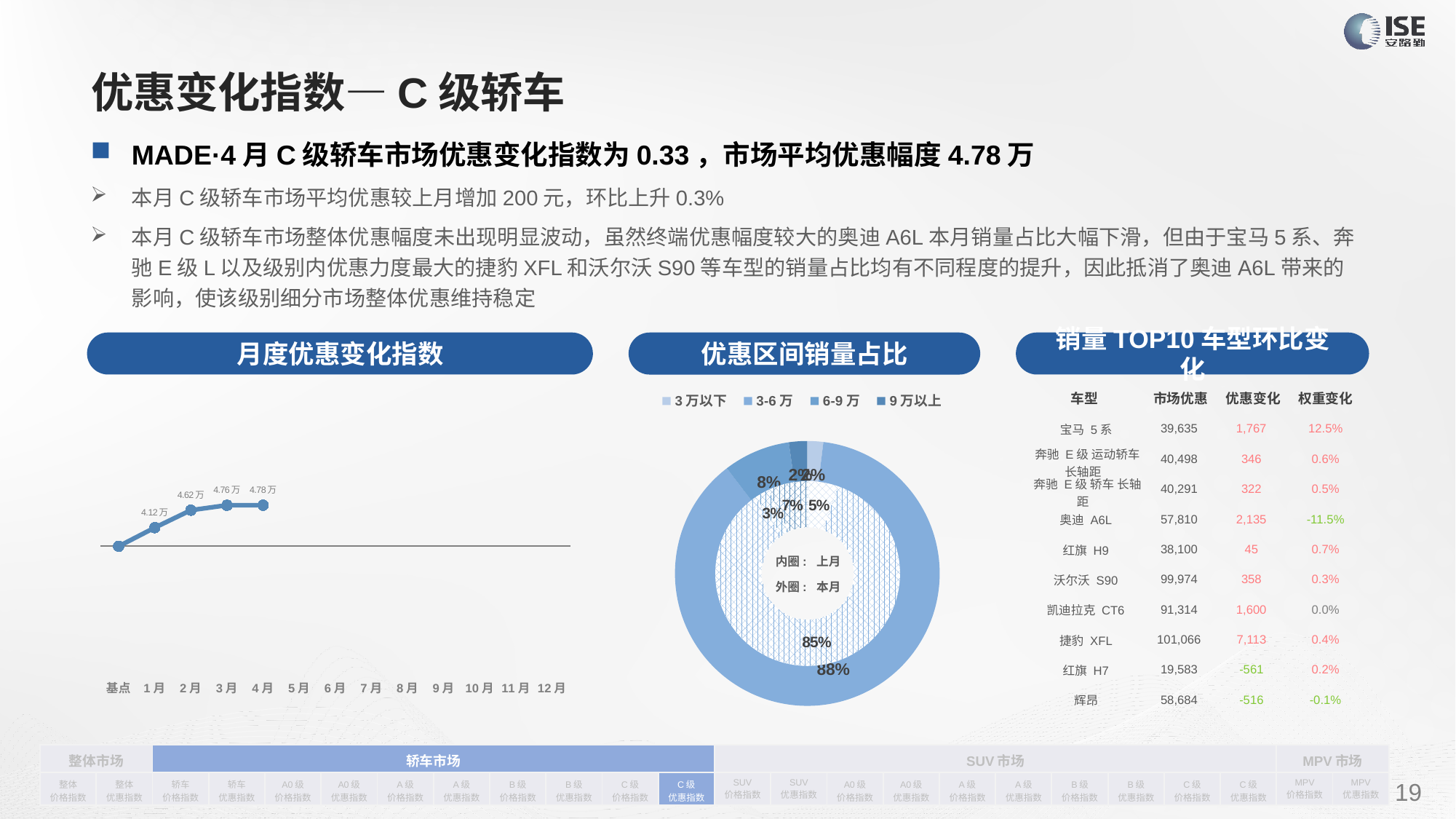

# 优惠变化指数—C级轿车
MADE·4月C级轿车市场优惠变化指数为0.33，市场平均优惠幅度4.78万
本月C级轿车市场平均优惠较上月增加200元，环比上升0.3%
本月C级轿车市场整体优惠幅度未出现明显波动，虽然终端优惠幅度较大的奥迪A6L本月销量占比大幅下滑，但由于宝马5系、奔驰E级L以及级别内优惠力度最大的捷豹XFL和沃尔沃S90等车型的销量占比均有不同程度的提升，因此抵消了奥迪A6L带来的影响，使该级别细分市场整体优惠维持稳定
月度优惠变化指数

销量TOP10车型环比变化

优惠区间销量占比

| 车型 | 市场优惠 | 优惠变化 | 权重变化 |
| --- | --- | --- | --- |
| 宝马 5系 | 39,635 | 1,767 | 12.5% |
| 奔驰 E级 运动轿车 长轴距 | 40,498 | 346 | 0.6% |
| 奔驰 E级 轿车 长轴距 | 40,291 | 322 | 0.5% |
| 奥迪 A6L | 57,810 | 2,135 | -11.5% |
| 红旗 H9 | 38,100 | 45 | 0.7% |
| 沃尔沃 S90 | 99,974 | 358 | 0.3% |
| 凯迪拉克 CT6 | 91,314 | 1,600 | 0.0% |
| 捷豹 XFL | 101,066 | 7,113 | 0.4% |
| 红旗 H7 | 19,583 | -561 | 0.2% |
| 辉昂 | 58,684 | -516 | -0.1% |

### Chart

| Category | 销量 |
|---|---|
| 3万以下 | 459.0 |
| 3-6万 | 20629.0 |
| 6-9万 | 1923.0 |
| 9万以上 | 527.0 |

### Chart

| Category | Y2022 |
|---|---|
| 基点 | 0.0 |
| 1月 | 0.15 |
| 2月 | 0.2900192899318257 |
| 3月 | 0.33 |
| 4月 | 0.33 |
| 5月 | None |
| 6月 | None |
| 7月 | None |
| 8月 | None |
| 9月 | None |
| 10月 | None |
| 11月 | None |
| 12月 | None |

### Chart

| Category | 销量 |
|---|---|
| 3万以下 | 2071.0 |
| 3-6万 | 32859.0 |
| 6-9万 | 1034.0 |
| 9万以上 | 2682.0 |
内圈:  上月
外圈:  本月
| 整体市场 |  | 轿车市场 |  |  |  |  |  |  |  |  |  | SUV市场 |  |  |  |  |  |  |  |  |  | MPV市场 |  |
| --- | --- | --- | --- | --- | --- | --- | --- | --- | --- | --- | --- | --- | --- | --- | --- | --- | --- | --- | --- | --- | --- | --- | --- |
| 整体 价格指数 | 整体 优惠指数 | 轿车 价格指数 | 轿车 优惠指数 | A0级 价格指数 | A0级 优惠指数 | A级 价格指数 | A级 优惠指数 | B级 价格指数 | B级 优惠指数 | C级 价格指数 | C级 优惠指数 | SUV 价格指数 | SUV 优惠指数 | A0级 价格指数 | A0级 优惠指数 | A级 价格指数 | A级 优惠指数 | B级 价格指数 | B级 优惠指数 | C级 价格指数 | C级 优惠指数 | MPV 价格指数 | MPV 优惠指数 |
请在插入菜单—页眉和页脚中修改此 文本
19